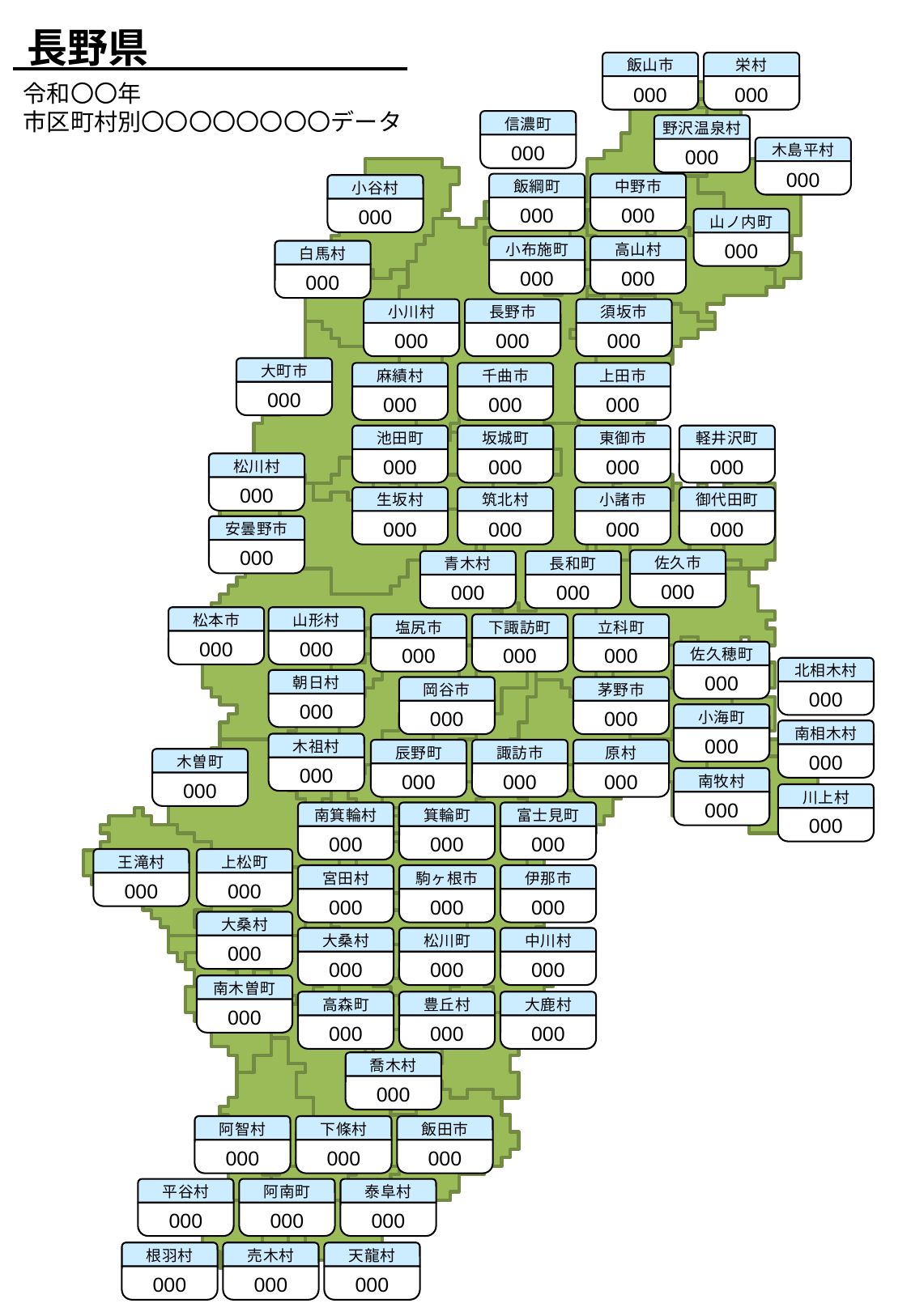

長野県
飯山市
000
栄村
000
令和〇〇年
市区町村別〇〇〇〇〇〇〇〇データ

信濃町
000
野沢温泉村
000
木島平村
000
飯綱町
000
中野市
000
小谷村
000
山ノ内町
000
小布施町
000
高山村
000
白馬村
000
小川村
000
長野市
000
須坂市
000
大町市
000
麻績村
000
千曲市
000
上田市
000
池田町
000
坂城町
000
東御市
000
軽井沢町
000
松川村
000
生坂村
000
筑北村
000
小諸市
000
御代田町
000
安曇野市
000
佐久市
000
青木村
000
長和町
000
松本市
000
山形村
000
塩尻市
000
下諏訪町
000
立科町
000
佐久穂町
000
北相木村
000
朝日村
000
岡谷市
000
茅野市
000
小海町
000
南相木村
000
木祖村
000
辰野町
000
諏訪市
000
原村
000
木曽町
000
南牧村
000
川上村
000
南箕輪村
000
箕輪町
000
富士見町
000
上松町
000
王滝村
000
宮田村
000
駒ヶ根市
000
伊那市
000
大桑村
000
大桑村
000
松川町
000
中川村
000
南木曽町
000
高森町
000
豊丘村
000
大鹿村
000
喬木村
000
阿智村
000
下條村
000
飯田市
000
平谷村
000
阿南町
000
泰阜村
000
根羽村
000
売木村
000
天龍村
000